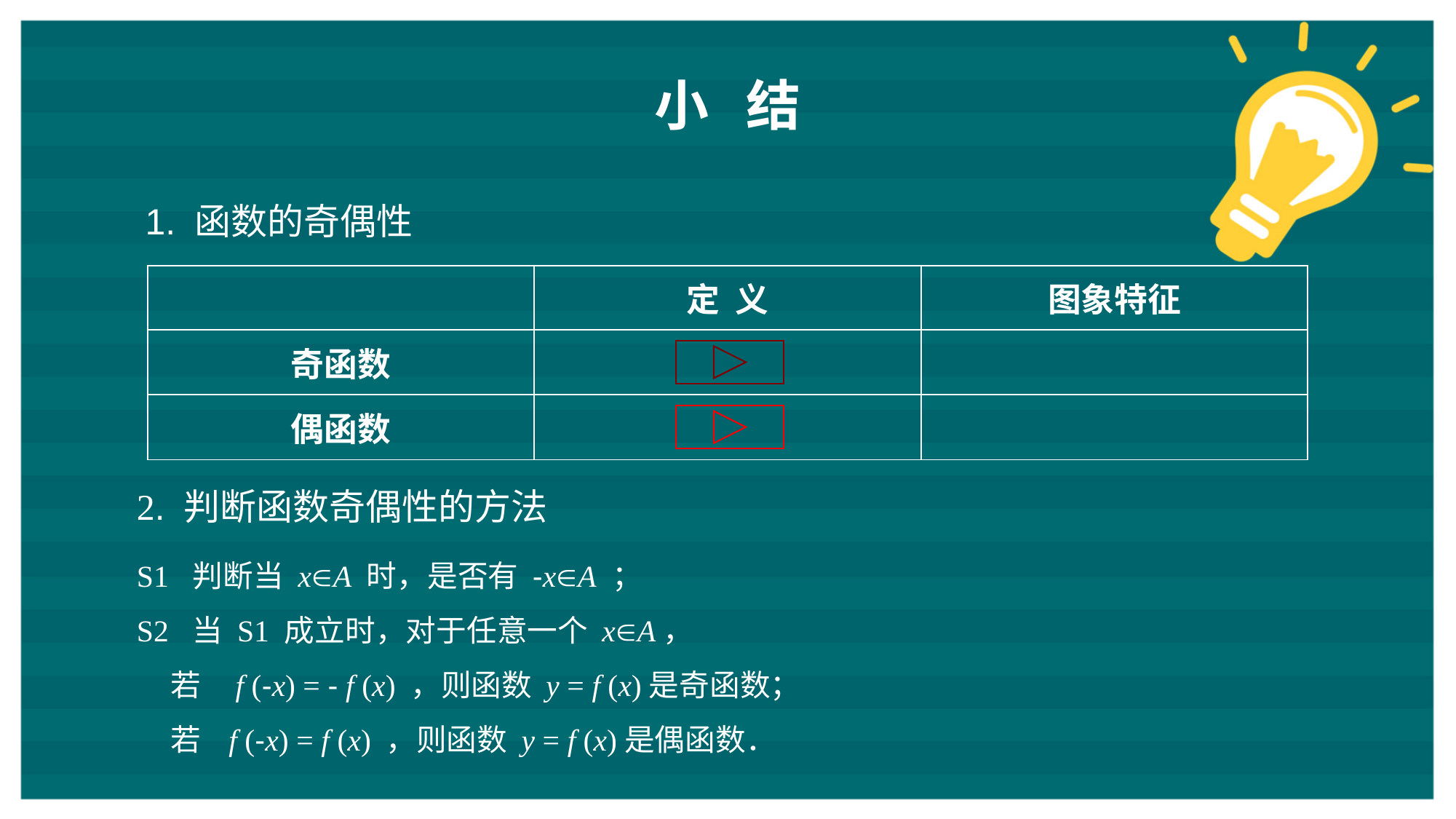

小   结
1. 函数的奇偶性
|  | 定 义 | 图象特征 |
| --- | --- | --- |
| 奇函数 |  |  |
| 偶函数 |  |  |

2. 判断函数奇偶性的方法
S1  判断当 x∈A 时，是否有 -x∈A ；
S2  当 S1 成立时，对于任意一个 x∈A，
    若    f (-x) = - f (x) ，则函数 y = f (x)是奇函数；
    若   f (-x) = f (x) ，则函数 y = f (x)是偶函数．